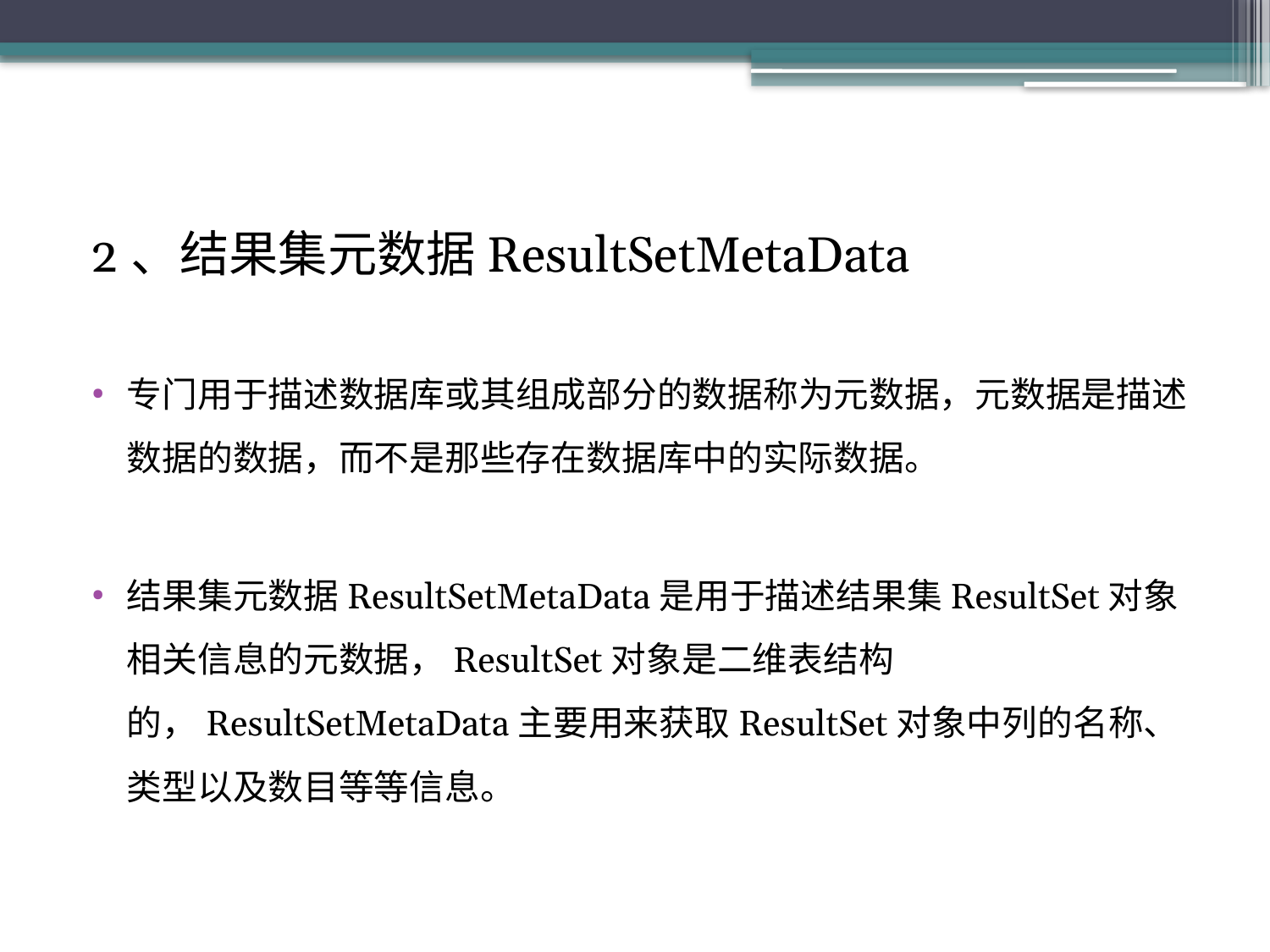

#
2、结果集元数据ResultSetMetaData

专门用于描述数据库或其组成部分的数据称为元数据，元数据是描述数据的数据，而不是那些存在数据库中的实际数据。

结果集元数据ResultSetMetaData是用于描述结果集ResultSet对象相关信息的元数据，ResultSet对象是二维表结构的，ResultSetMetaData主要用来获取ResultSet对象中列的名称、类型以及数目等等信息。